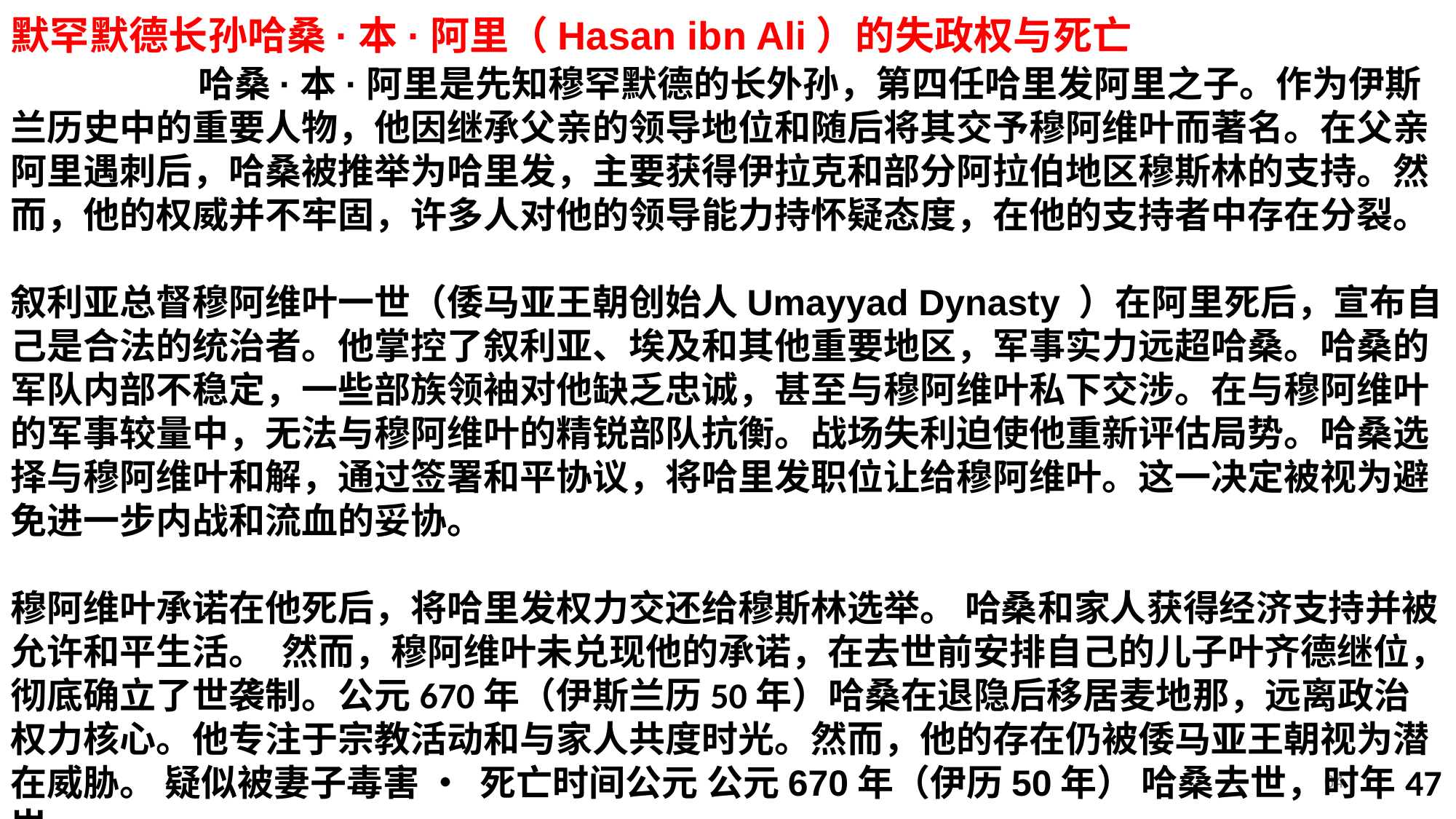

默罕默德长孙哈桑·本·阿里（Hasan ibn Ali）的失政权与死亡                                                         哈桑·本·阿里是先知穆罕默德的长外孙，第四任哈里发阿里之子。作为伊斯兰历史中的重要人物，他因继承父亲的领导地位和随后将其交予穆阿维叶而著名。在父亲阿里遇刺后，哈桑被推举为哈里发，主要获得伊拉克和部分阿拉伯地区穆斯林的支持。然而，他的权威并不牢固，许多人对他的领导能力持怀疑态度，在他的支持者中存在分裂。

叙利亚总督穆阿维叶一世（倭马亚王朝创始人Umayyad Dynasty ）在阿里死后，宣布自己是合法的统治者。他掌控了叙利亚、埃及和其他重要地区，军事实力远超哈桑。哈桑的军队内部不稳定，一些部族领袖对他缺乏忠诚，甚至与穆阿维叶私下交涉。在与穆阿维叶的军事较量中，无法与穆阿维叶的精锐部队抗衡。战场失利迫使他重新评估局势。哈桑选择与穆阿维叶和解，通过签署和平协议，将哈里发职位让给穆阿维叶。这一决定被视为避免进一步内战和流血的妥协。

穆阿维叶承诺在他死后，将哈里发权力交还给穆斯林选举。 哈桑和家人获得经济支持并被允许和平生活。  然而，穆阿维叶未兑现他的承诺，在去世前安排自己的儿子叶齐德继位，彻底确立了世袭制。公元670年（伊斯兰历50年）哈桑在退隐后移居麦地那，远离政治权力核心。他专注于宗教活动和与家人共度时光。然而，他的存在仍被倭马亚王朝视为潜在威胁。 疑似被妻子毒害 •  死亡时间公元 公元670年（伊历50年） 哈桑去世，时年47岁。
64